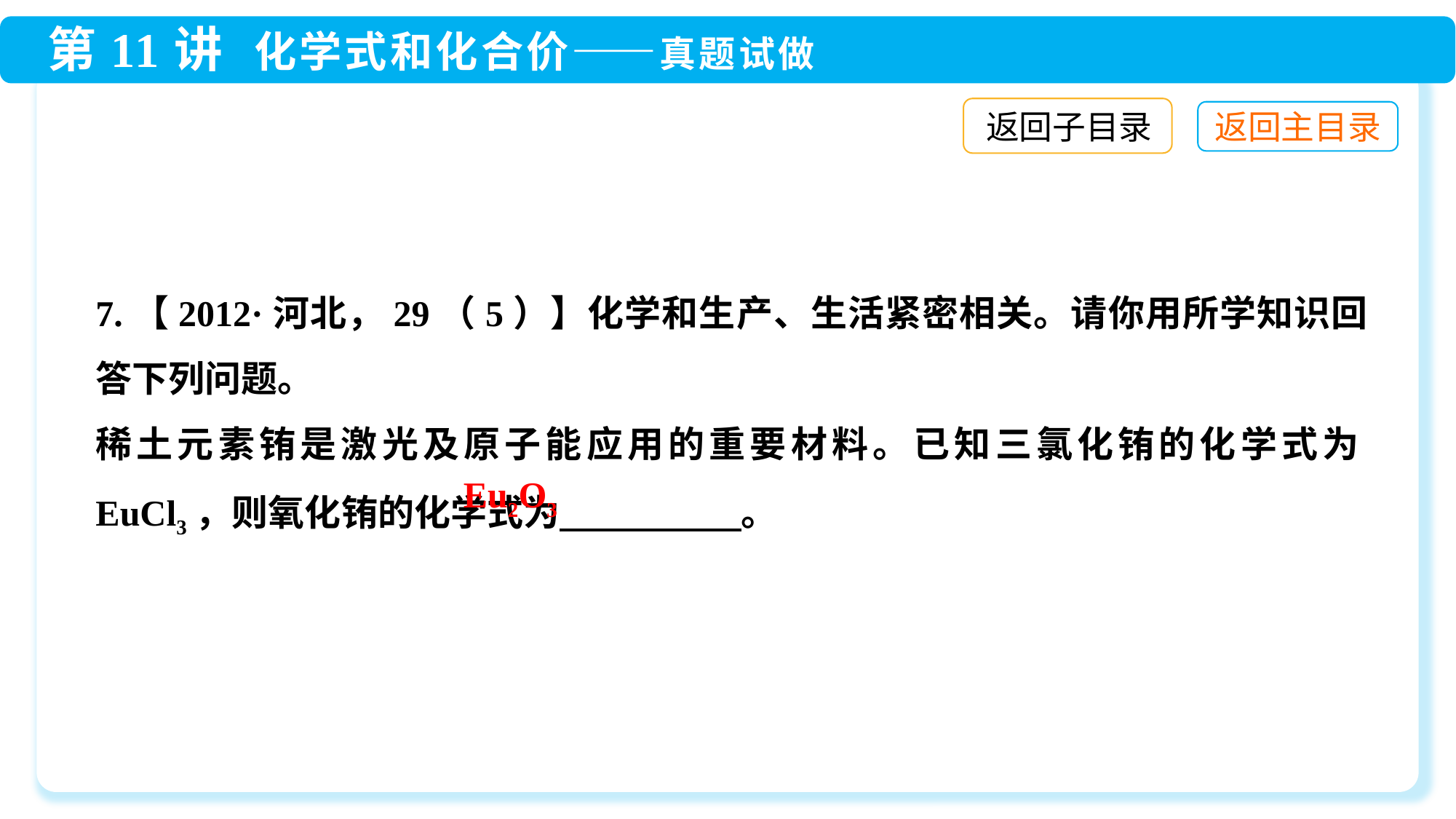

返回子目录

7.【2012·河北，29（5）】化学和生产、生活紧密相关。请你用所学知识回答下列问题。
稀土元素铕是激光及原子能应用的重要材料。已知三氯化铕的化学式为EuCl3，则氧化铕的化学式为　　　　　。
Eu2O3